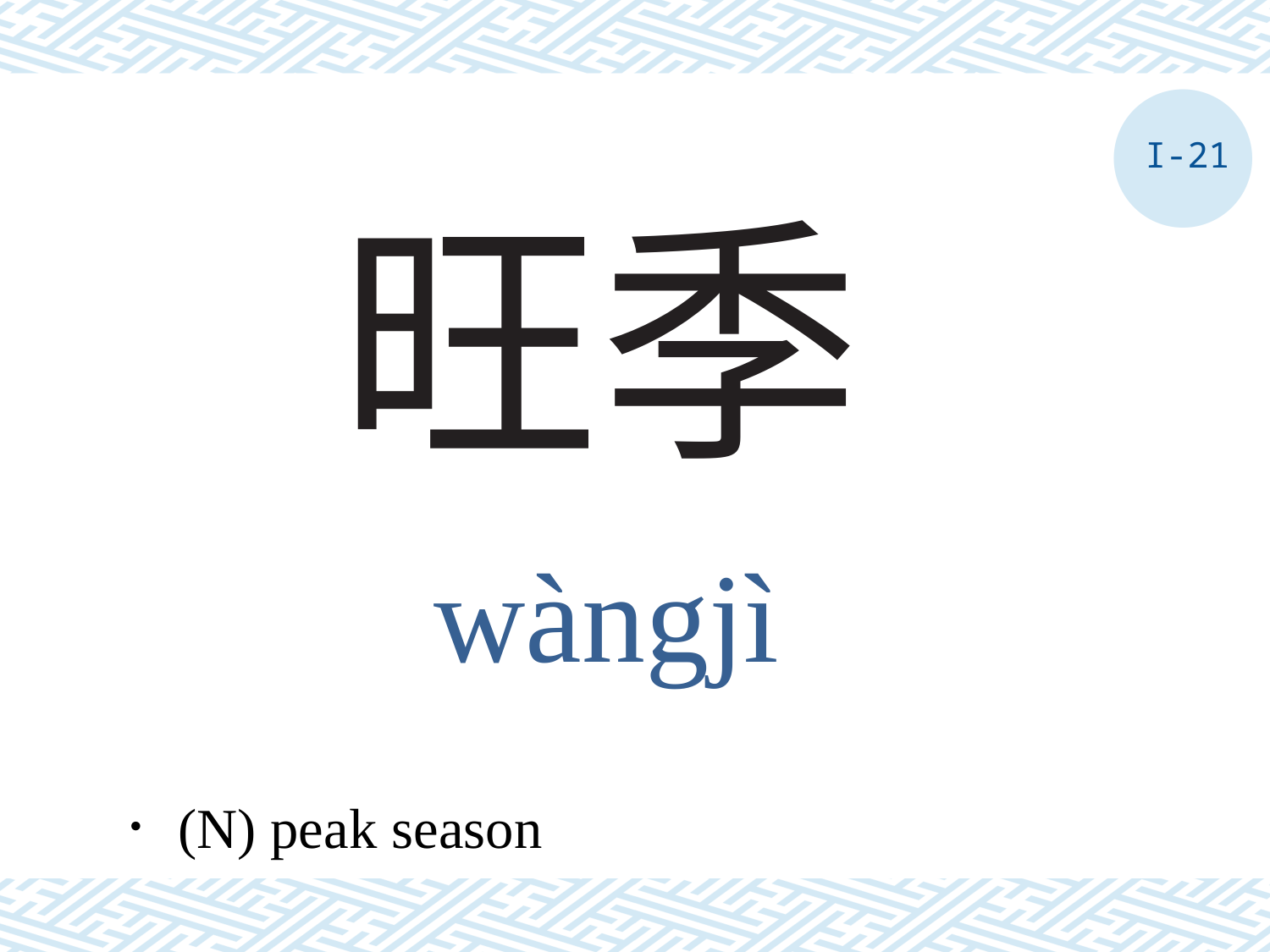

I-21

# 旺季
wàngjì
．(N) peak season